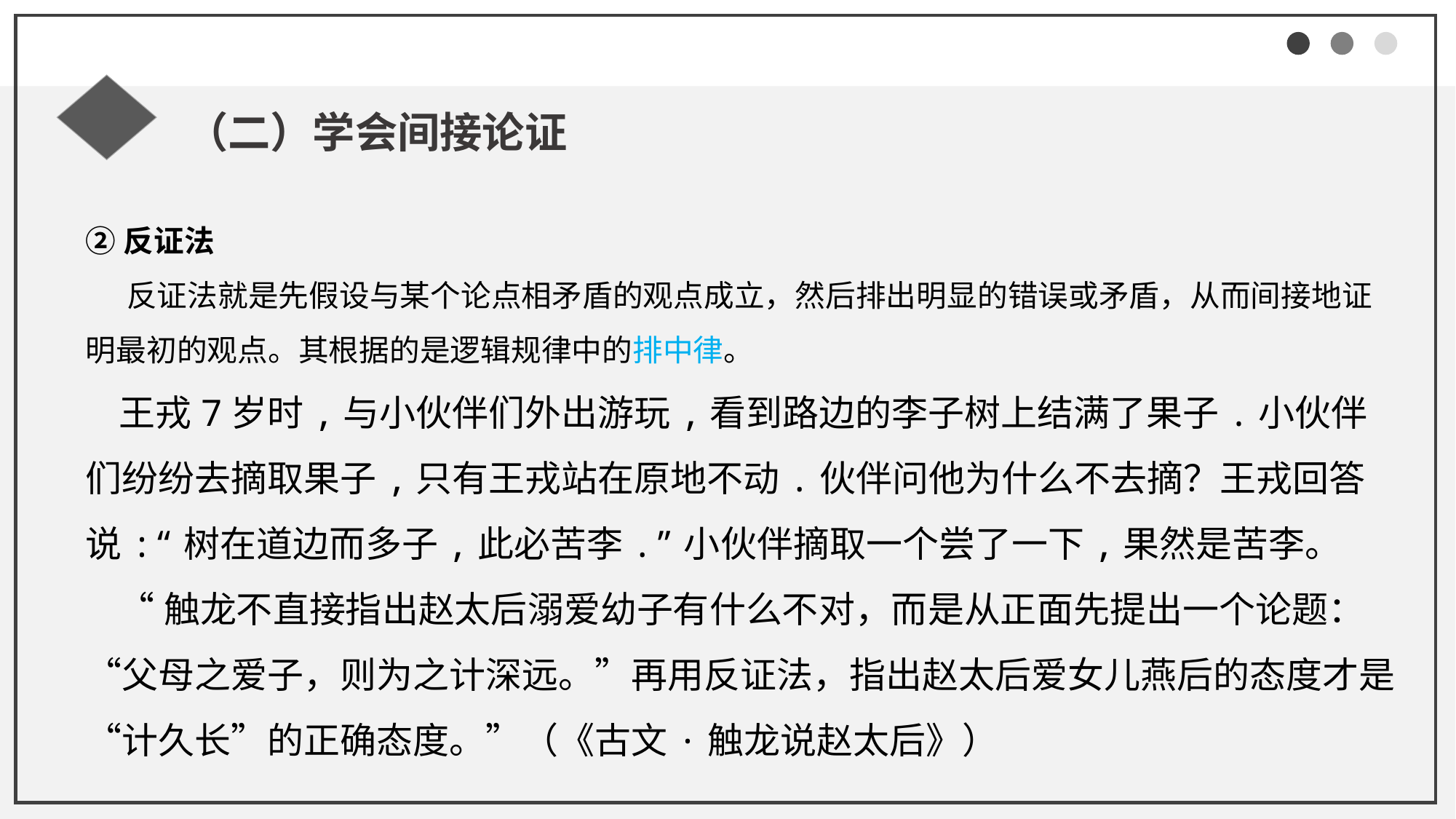

（二）学会间接论证
②反证法
     反证法就是先假设与某个论点相矛盾的观点成立，然后排出明显的错误或矛盾，从而间接地证明最初的观点。其根据的是逻辑规律中的排中律。
   王戎7岁时,与小伙伴们外出游玩,看到路边的李子树上结满了果子.小伙伴们纷纷去摘取果子,只有王戎站在原地不动.伙伴问他为什么不去摘？王戎回答说:“树在道边而多子,此必苦李.”小伙伴摘取一个尝了一下,果然是苦李。
    “触龙不直接指出赵太后溺爱幼子有什么不对，而是从正面先提出一个论题： “父母之爱子，则为之计深远。”再用反证法，指出赵太后爱女儿燕后的态度才是“计久长”的正确态度。”（《古文·触龙说赵太后》）